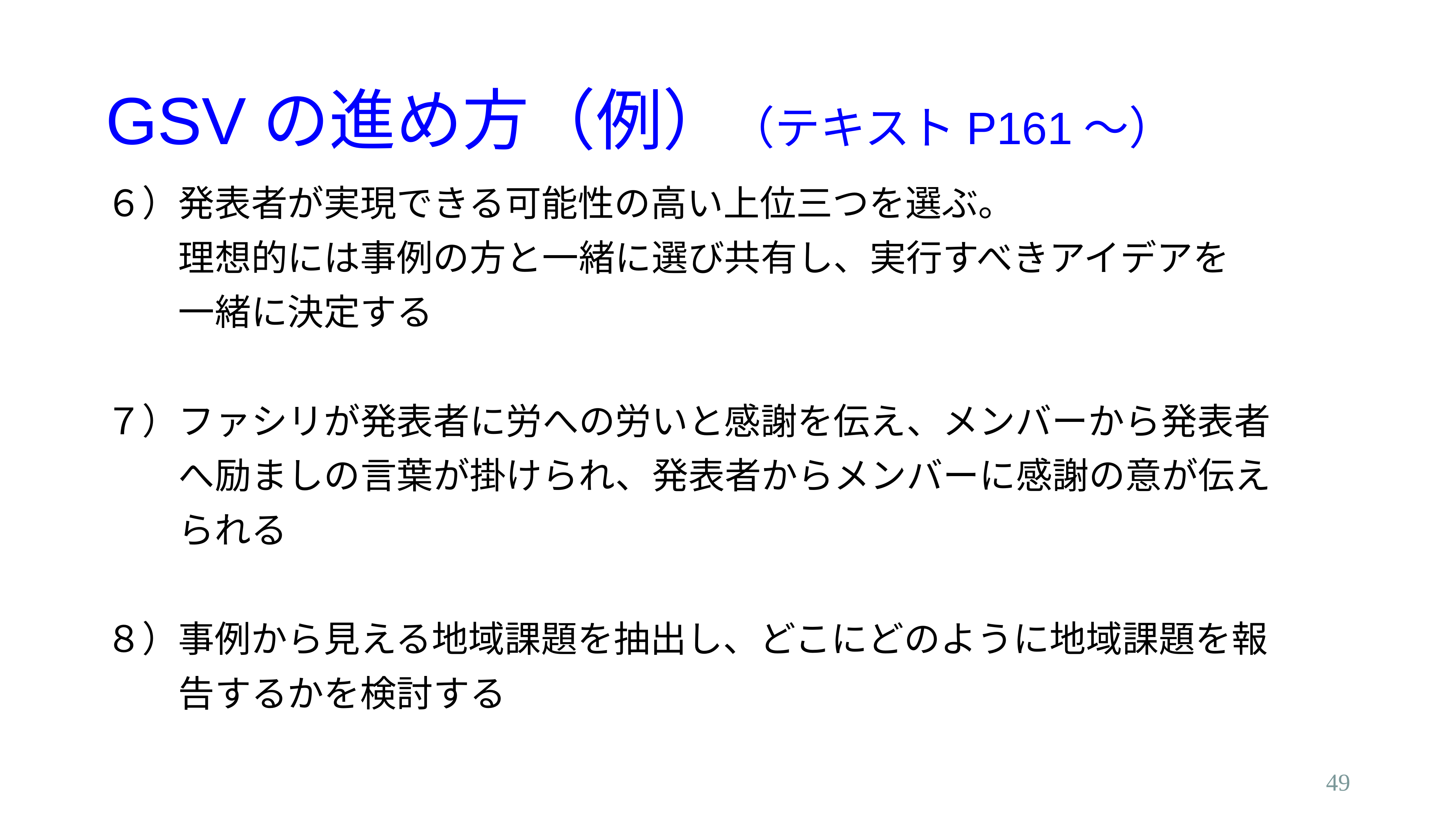

# GSVの進め方（例）（テキストP161〜）
６）発表者が実現できる可能性の高い上位三つを選ぶ。
　　理想的には事例の方と一緒に選び共有し、実行すべきアイデアを
　　一緒に決定する

７）ファシリが発表者に労への労いと感謝を伝え、メンバーから発表者
　　へ励ましの言葉が掛けられ、発表者からメンバーに感謝の意が伝え
　　られる

８）事例から見える地域課題を抽出し、どこにどのように地域課題を報
　　告するかを検討する
49